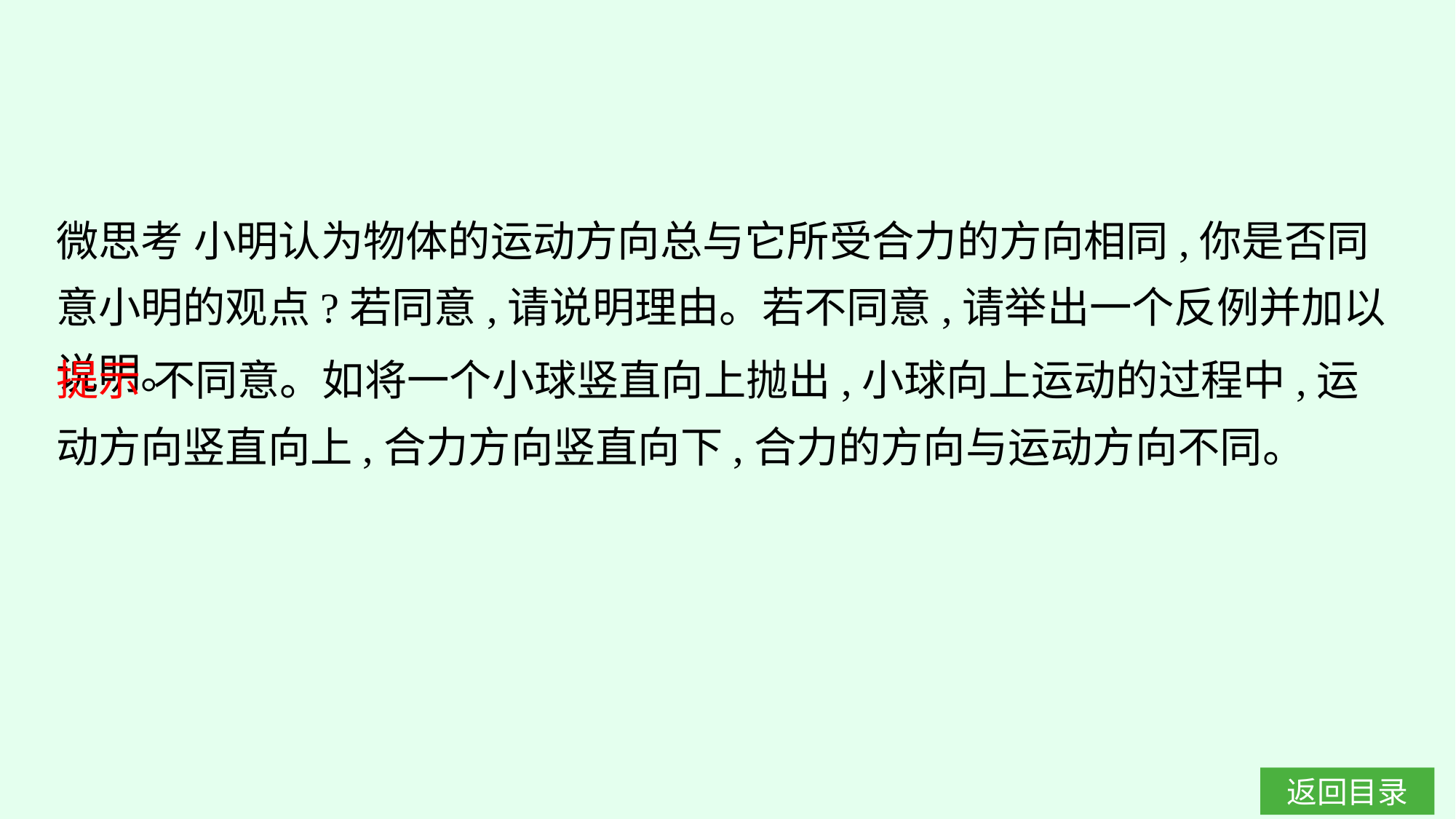

微思考 小明认为物体的运动方向总与它所受合力的方向相同,你是否同意小明的观点?若同意,请说明理由。若不同意,请举出一个反例并加以说明。
提示 不同意。如将一个小球竖直向上抛出,小球向上运动的过程中,运动方向竖直向上,合力方向竖直向下,合力的方向与运动方向不同。